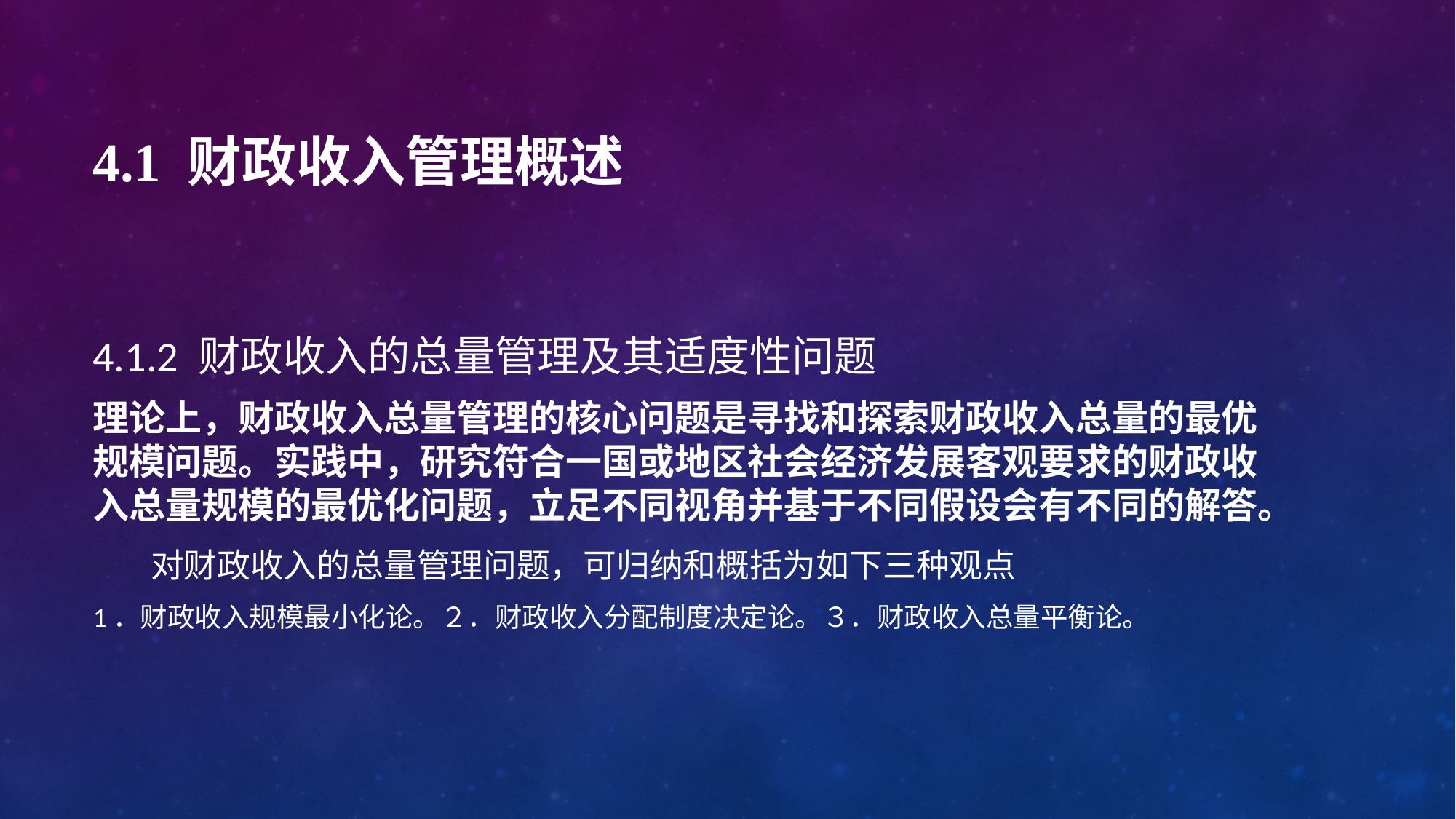

# 4.1 财政收入管理概述
4.1.2 财政收入的总量管理及其适度性问题
理论上，财政收入总量管理的核心问题是寻找和探索财政收入总量的最优规模问题。实践中，研究符合一国或地区社会经济发展客观要求的财政收入总量规模的最优化问题，立足不同视角并基于不同假设会有不同的解答。
      对财政收入的总量管理问题，可归纳和概括为如下三种观点
1．财政收入规模最小化论。２．财政收入分配制度决定论。３．财政收入总量平衡论。